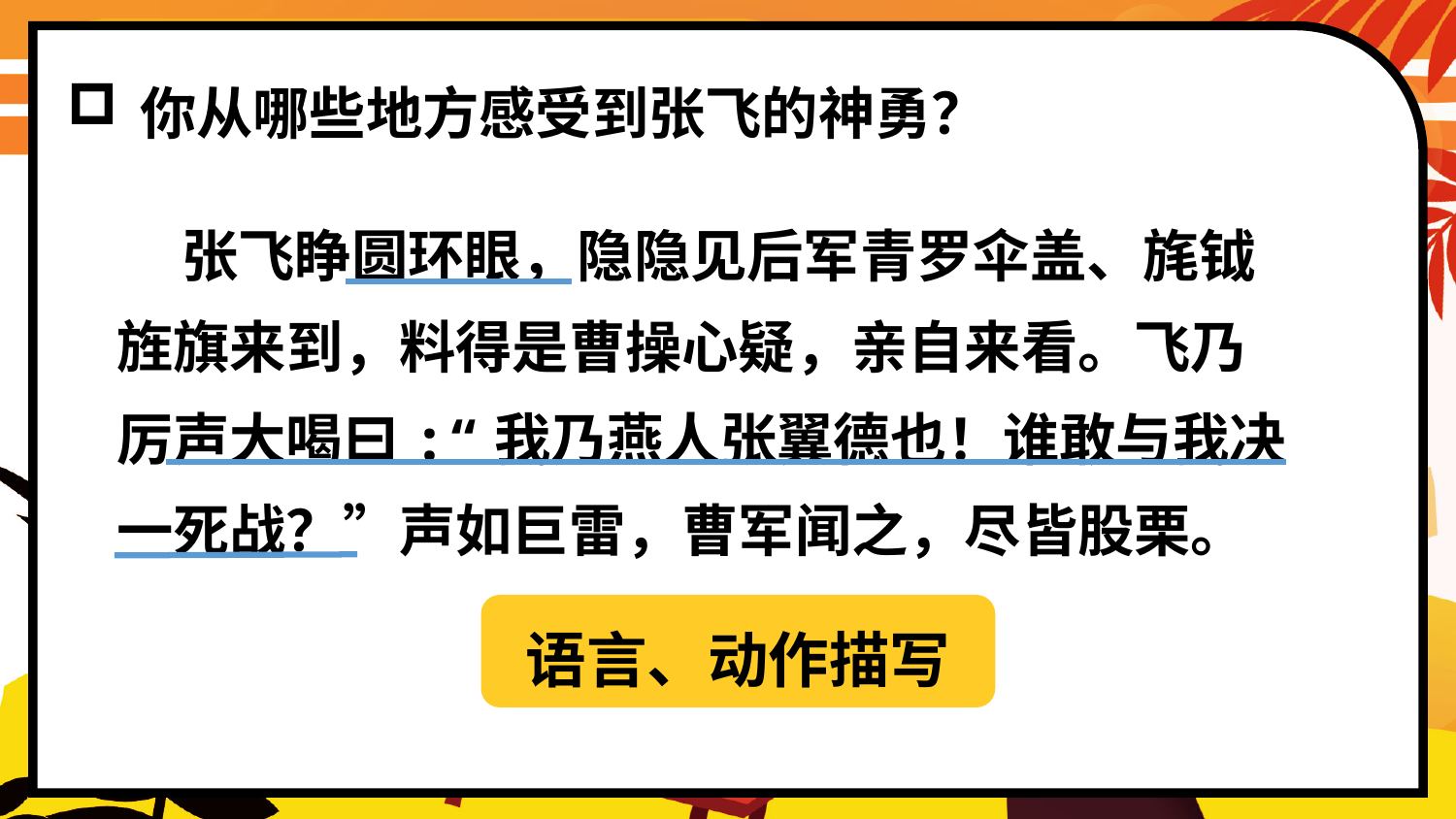

你从哪些地方感受到张飞的神勇？
    张飞睁圆环眼，隐隐见后军青罗伞盖、旄钺旌旗来到，料得是曹操心疑，亲自来看。飞乃厉声大喝曰:“我乃燕人张翼德也！谁敢与我决一死战？”声如巨雷，曹军闻之，尽皆股栗。
语言、动作描写